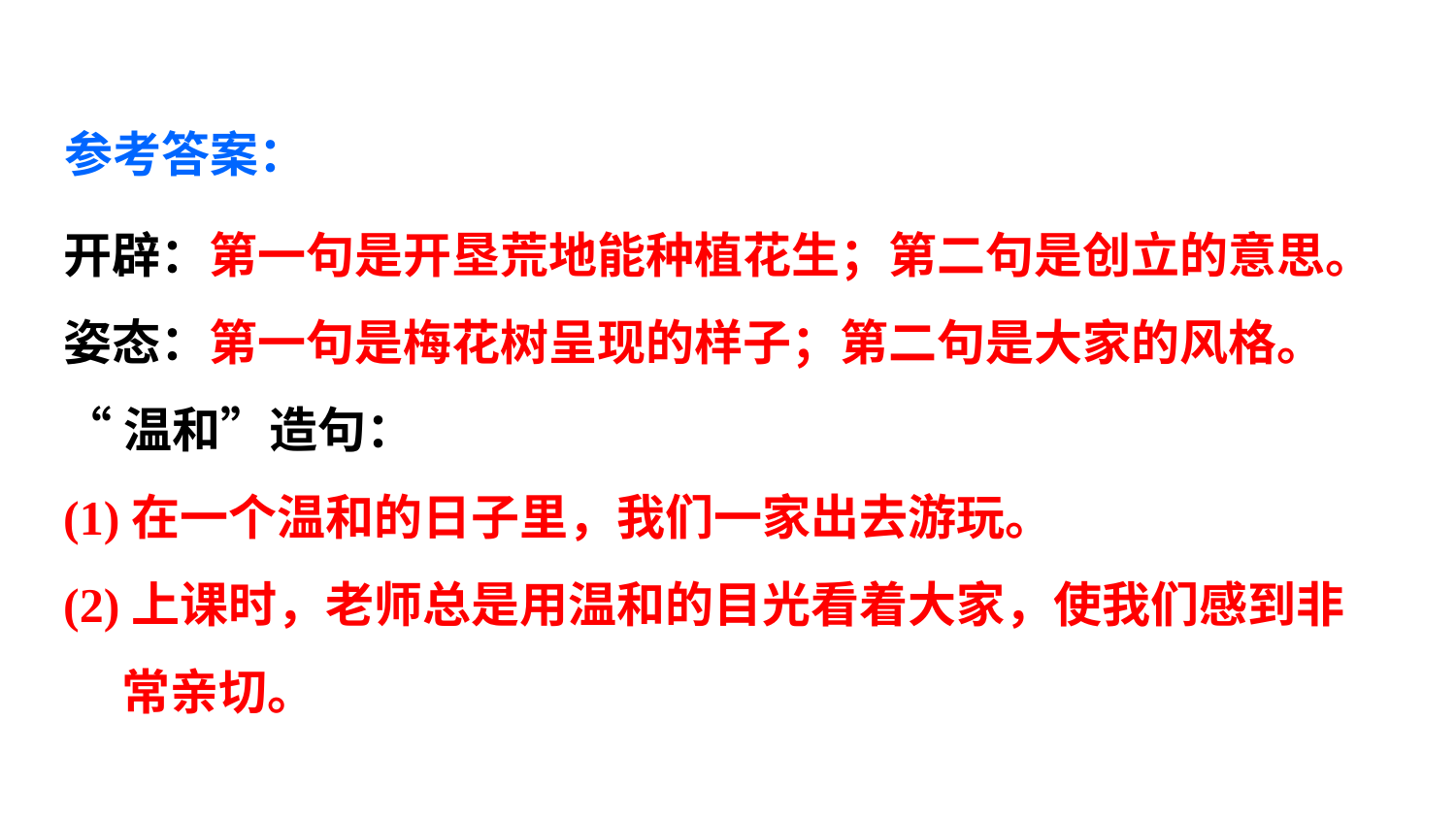

参考答案：
开辟：第一句是开垦荒地能种植花生；第二句是创立的意思。
姿态：第一句是梅花树呈现的样子；第二句是大家的风格。
“温和”造句：
(1)在一个温和的日子里，我们一家出去游玩。
(2)上课时，老师总是用温和的目光看着大家，使我们感到非常亲切。